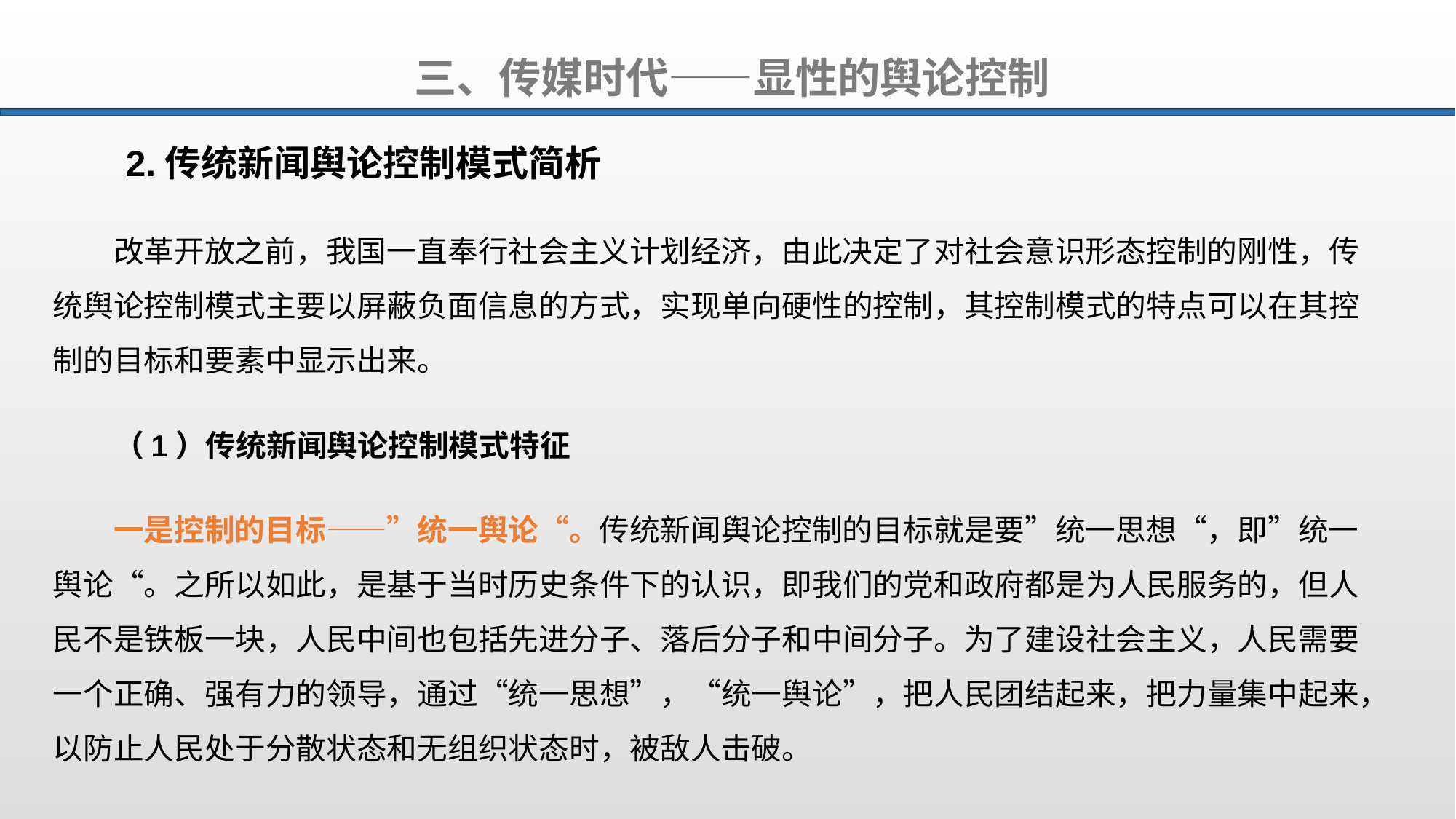

三、传媒时代——显性的舆论控制

2.传统新闻舆论控制模式简析
改革开放之前，我国一直奉行社会主义计划经济，由此决定了对社会意识形态控制的刚性，传统舆论控制模式主要以屏蔽负面信息的方式，实现单向硬性的控制，其控制模式的特点可以在其控制的目标和要素中显示出来。
（1）传统新闻舆论控制模式特征
一是控制的目标——”统一舆论“。传统新闻舆论控制的目标就是要”统一思想“，即”统一舆论“。之所以如此，是基于当时历史条件下的认识，即我们的党和政府都是为人民服务的，但人民不是铁板一块，人民中间也包括先进分子、落后分子和中间分子。为了建设社会主义，人民需要一个正确、强有力的领导，通过“统一思想”，“统一舆论”，把人民团结起来，把力量集中起来，以防止人民处于分散状态和无组织状态时，被敌人击破。